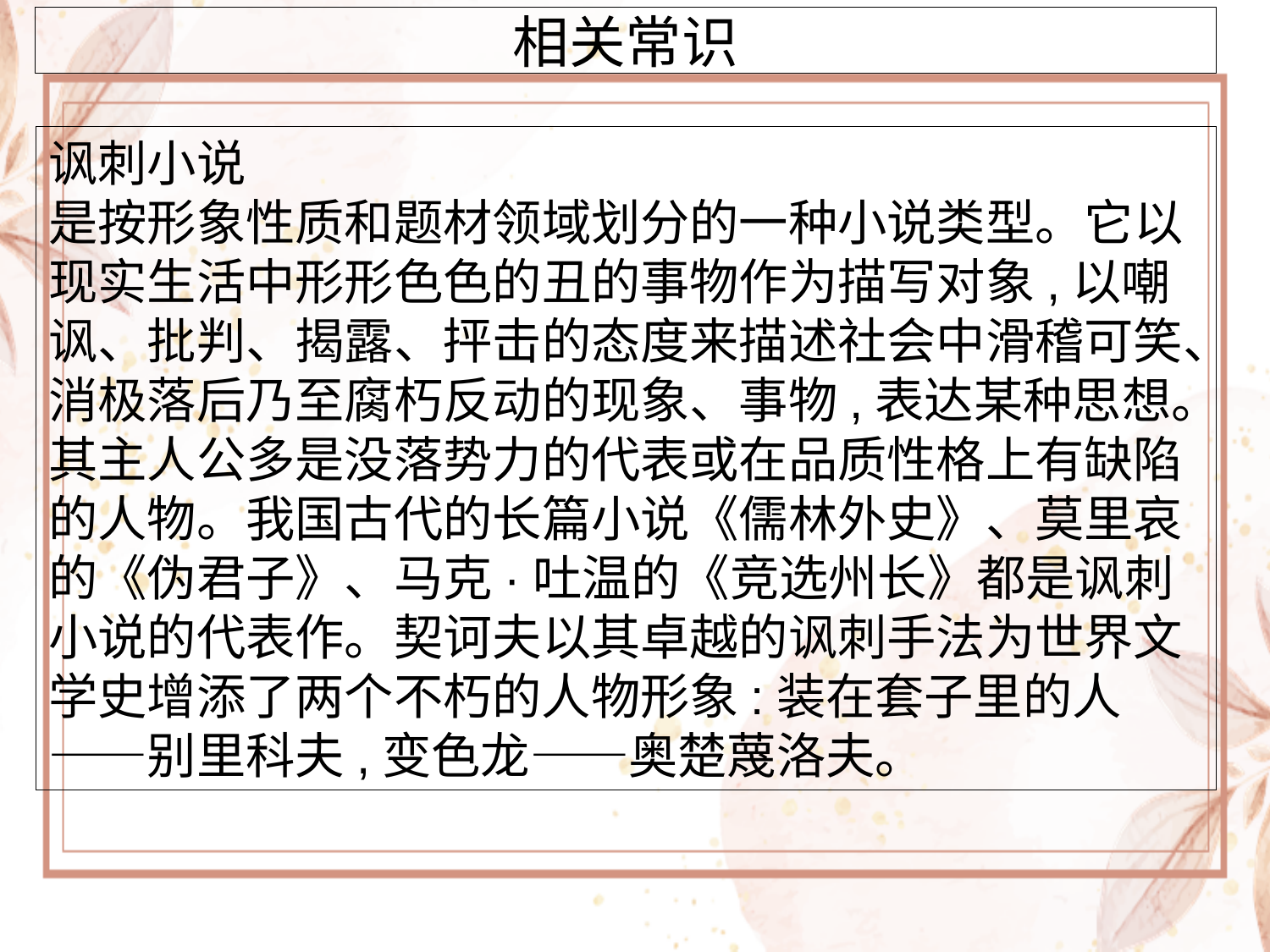

相关常识
讽刺小说
是按形象性质和题材领域划分的一种小说类型。它以现实生活中形形色色的丑的事物作为描写对象,以嘲讽、批判、揭露、抨击的态度来描述社会中滑稽可笑、消极落后乃至腐朽反动的现象、事物,表达某种思想。其主人公多是没落势力的代表或在品质性格上有缺陷的人物。我国古代的长篇小说《儒林外史》、莫里哀的《伪君子》、马克·吐温的《竞选州长》都是讽刺小说的代表作。契诃夫以其卓越的讽刺手法为世界文学史增添了两个不朽的人物形象:装在套子里的人——别里科夫,变色龙——奥楚蔑洛夫。